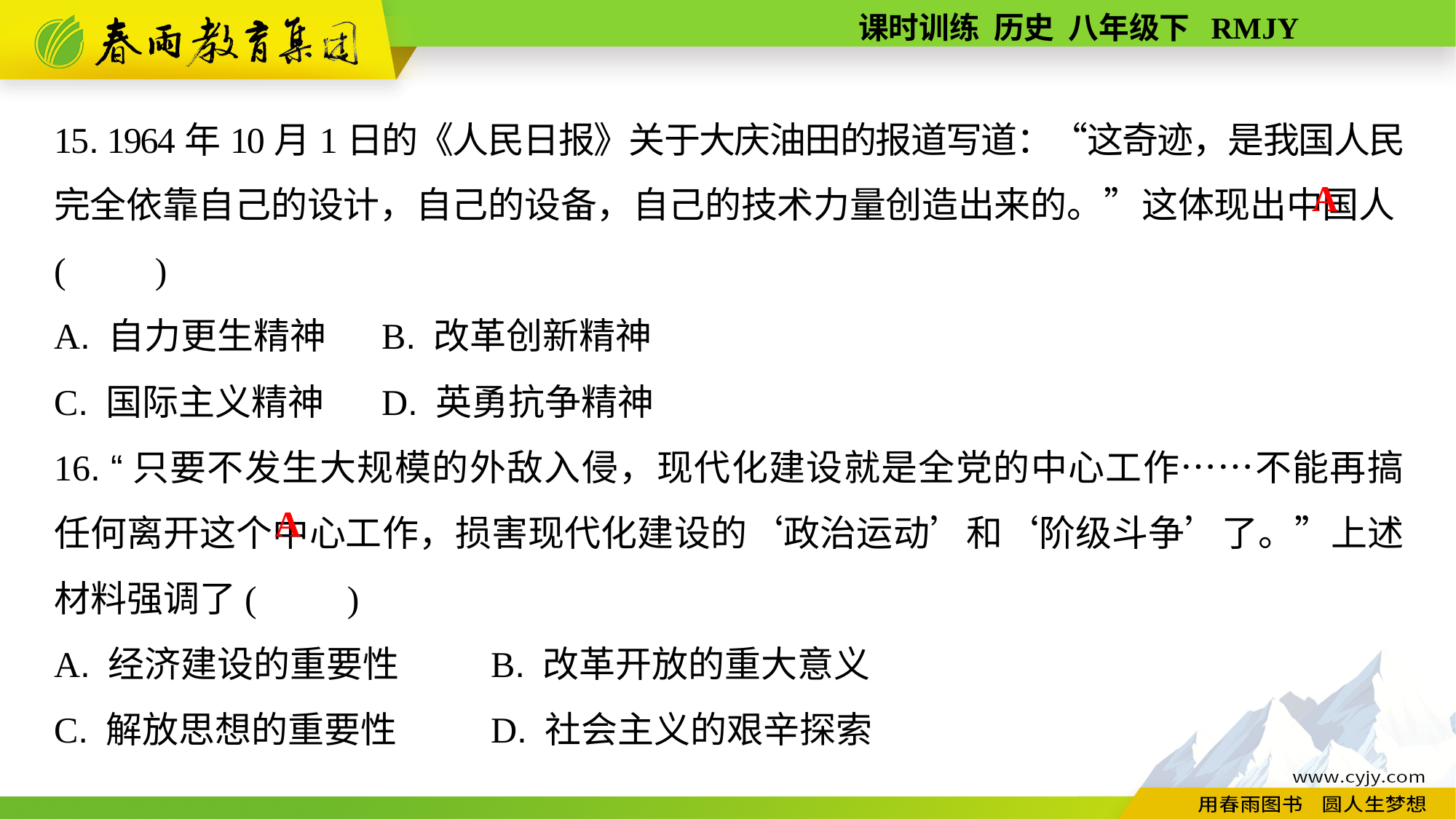

15. 1964年10月1日的《人民日报》关于大庆油田的报道写道：“这奇迹，是我国人民完全依靠自己的设计，自己的设备，自己的技术力量创造出来的。”这体现出中国人(　　)
A. 自力更生精神	B. 改革创新精神
C. 国际主义精神	D. 英勇抗争精神
16. “只要不发生大规模的外敌入侵，现代化建设就是全党的中心工作……不能再搞任何离开这个中心工作，损害现代化建设的‘政治运动’和‘阶级斗争’了。”上述材料强调了(　　)
A. 经济建设的重要性	B. 改革开放的重大意义
C. 解放思想的重要性	D. 社会主义的艰辛探索
A
A